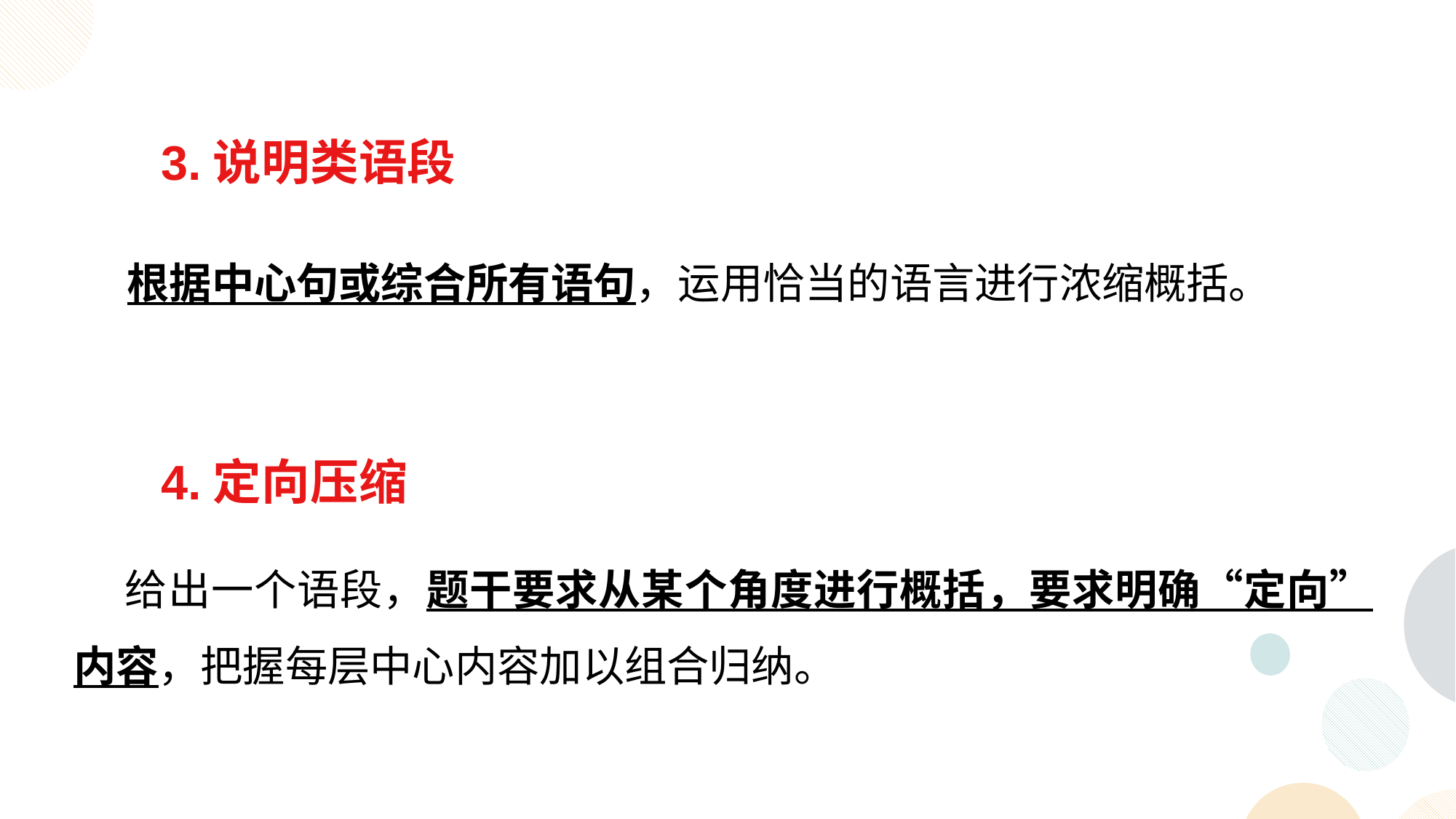

3.说明类语段
    根据中心句或综合所有语句，运用恰当的语言进行浓缩概括。
4.定向压缩
    给出一个语段，题干要求从某个角度进行概括，要求明确“定向”内容，把握每层中心内容加以组合归纳。